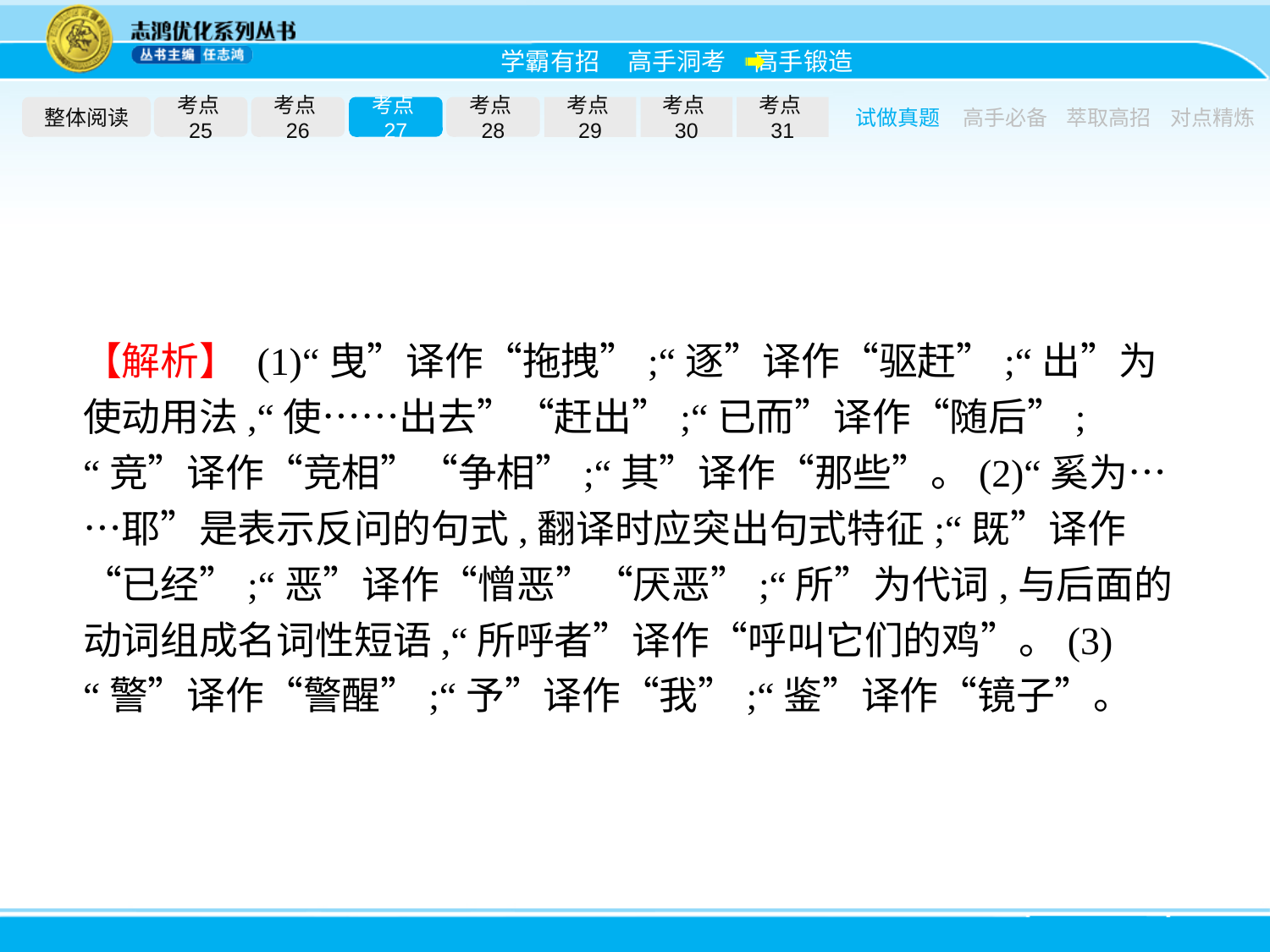

整体阅读
考点25
考点26
考点27
考点28
考点29
考点30
考点31
试做真题
高手必备
萃取高招
对点精炼
【解析】 (1)“曳”译作“拖拽”;“逐”译作“驱赶”;“出”为使动用法,“使……出去”“赶出”;“已而”译作“随后”;“竞”译作“竞相”“争相”;“其”译作“那些”。(2)“奚为……耶”是表示反问的句式,翻译时应突出句式特征;“既”译作“已经”;“恶”译作“憎恶”“厌恶”;“所”为代词,与后面的动词组成名词性短语,“所呼者”译作“呼叫它们的鸡”。(3)“警”译作“警醒”;“予”译作“我”;“鉴”译作“镜子”。